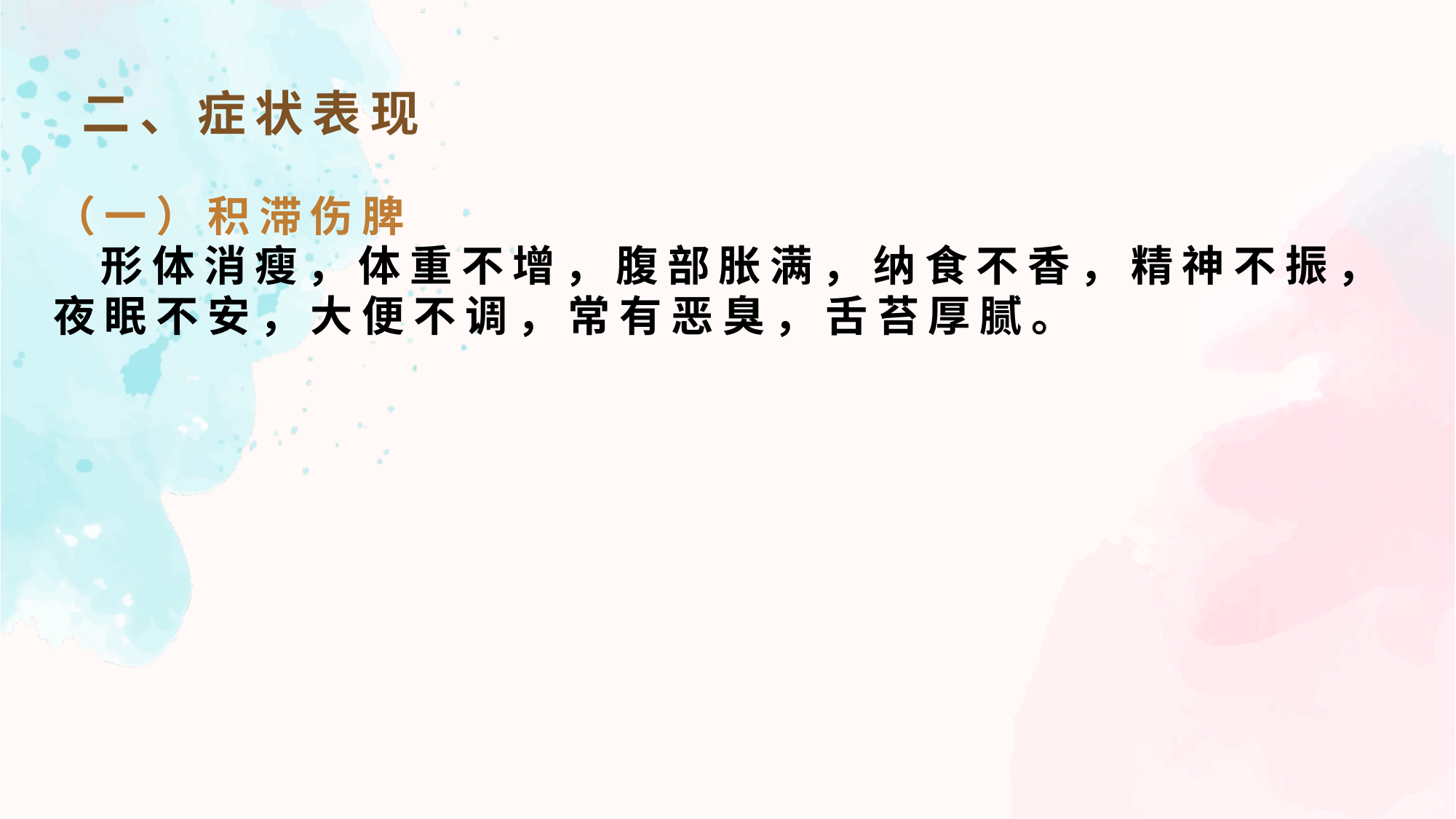

二、症状表现

（一）积滞伤脾
  形体消瘦，体重不增，腹部胀满，纳食不香，精神不振，夜眠不安，大便不调，常有恶臭，舌苔厚腻。